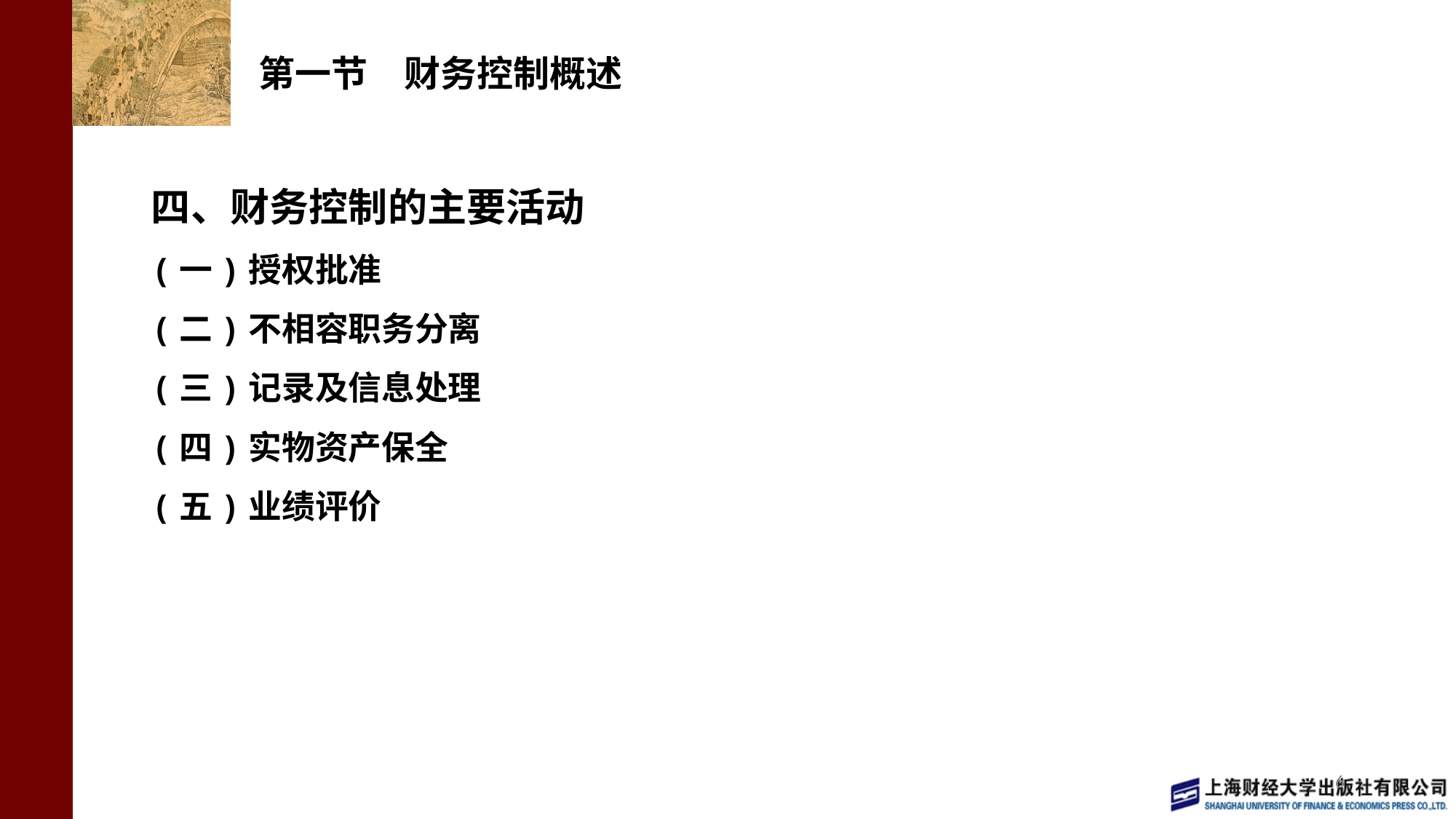

# 第一节　财务控制概述
四、财务控制的主要活动
(一)授权批准
(二)不相容职务分离
(三)记录及信息处理
(四)实物资产保全
(五)业绩评价

6